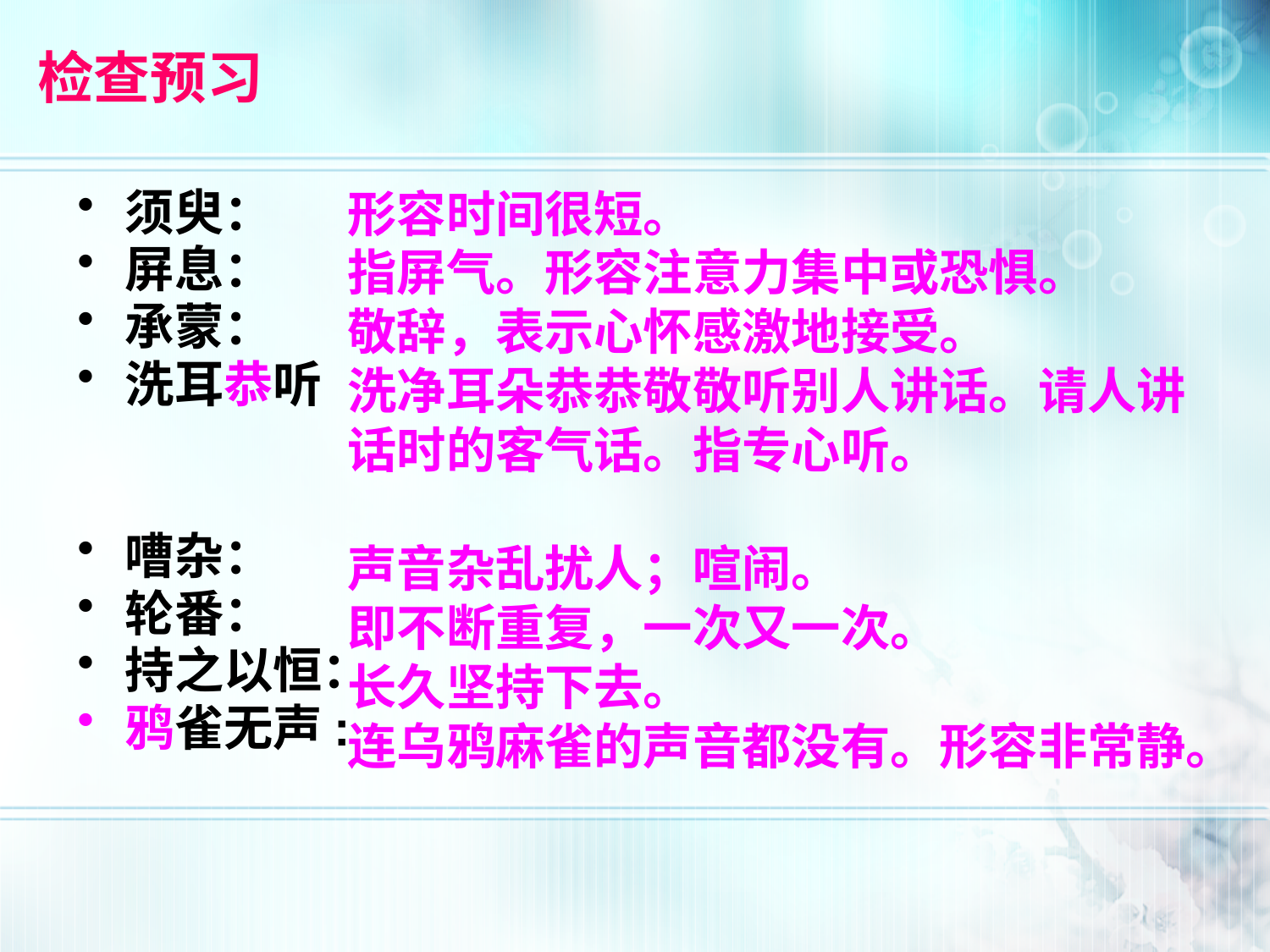

检查预习
形容时间很短。
指屏气。形容注意力集中或恐惧。
敬辞，表示心怀感激地接受。
洗净耳朵恭恭敬敬听别人讲话。请人讲话时的客气话。指专心听。

声音杂乱扰人；喧闹。
即不断重复，一次又一次。
长久坚持下去。
连乌鸦麻雀的声音都没有。形容非常静。

须臾：
屏息：
承蒙：
洗耳恭听

嘈杂：
轮番：
持之以恒：
鸦雀无声: